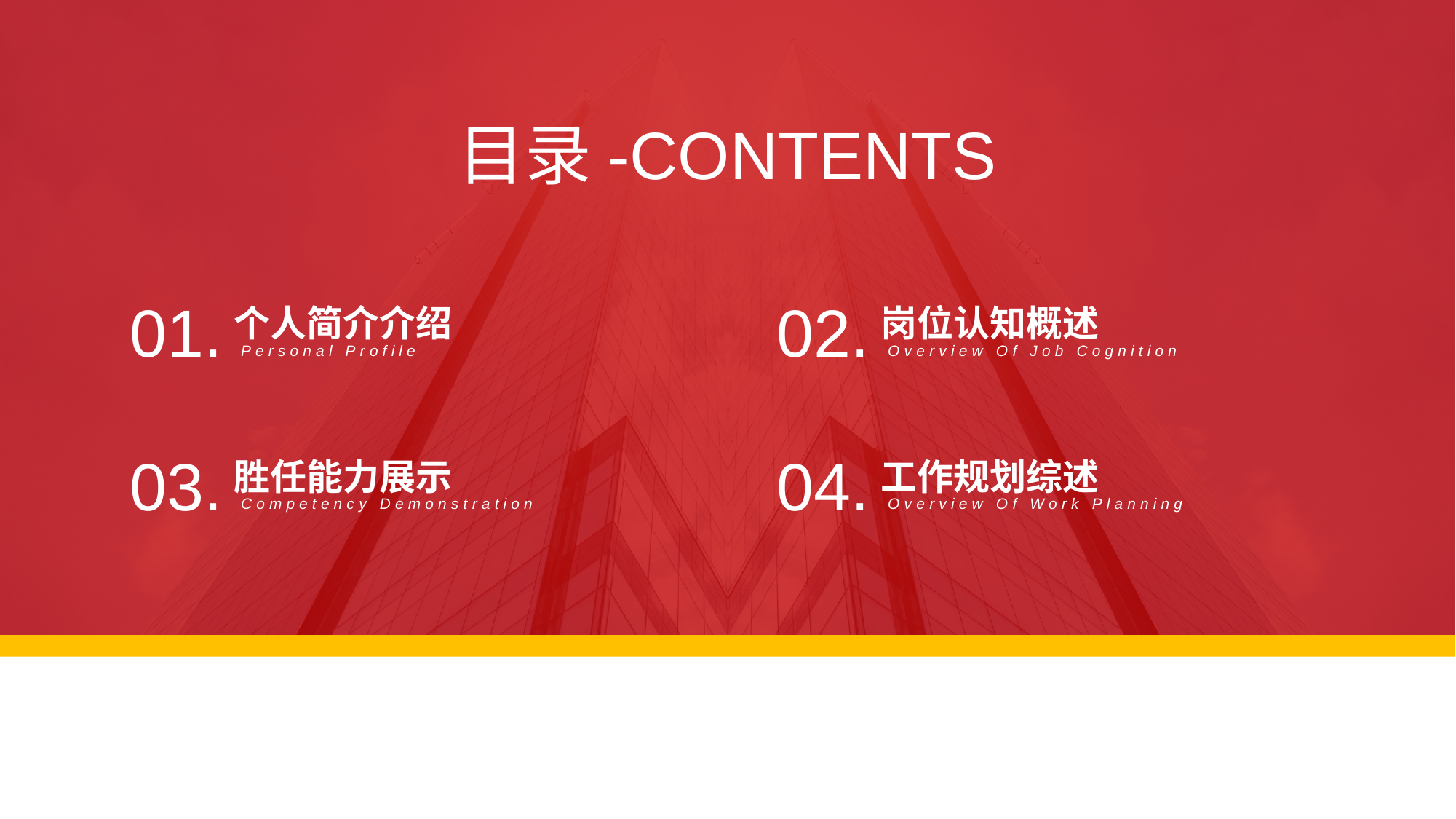

目录-CONTENTS
01.
个人简介介绍
Personal Profile
02.
岗位认知概述
Overview Of Job Cognition
03.
胜任能力展示
Competency Demonstration
04.
工作规划综述
Overview Of Work Planning